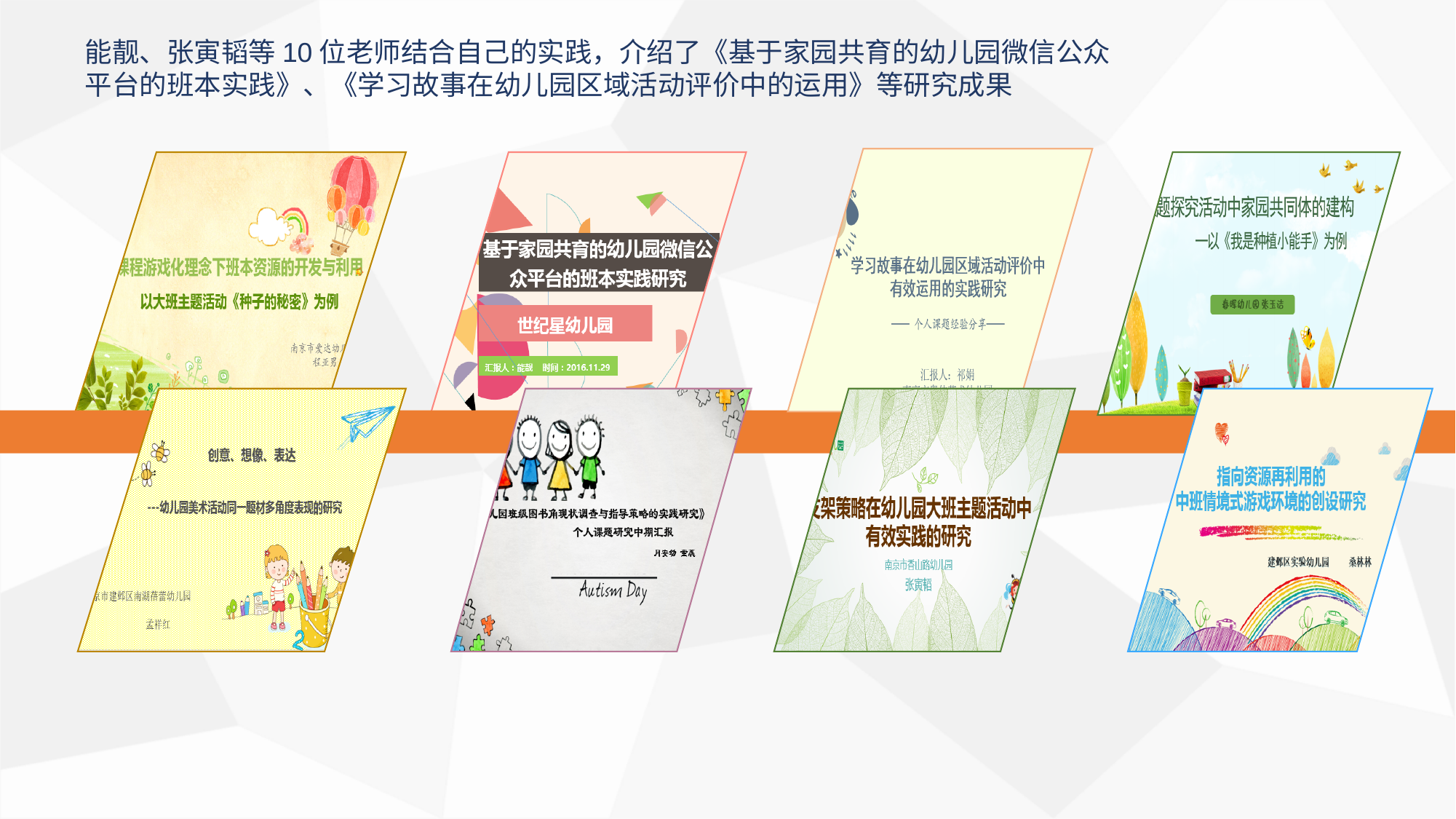

能靓、张寅韬等10位老师结合自己的实践，介绍了《基于家园共育的幼儿园微信公众平台的班本实践》、《学习故事在幼儿园区域活动评价中的运用》等研究成果